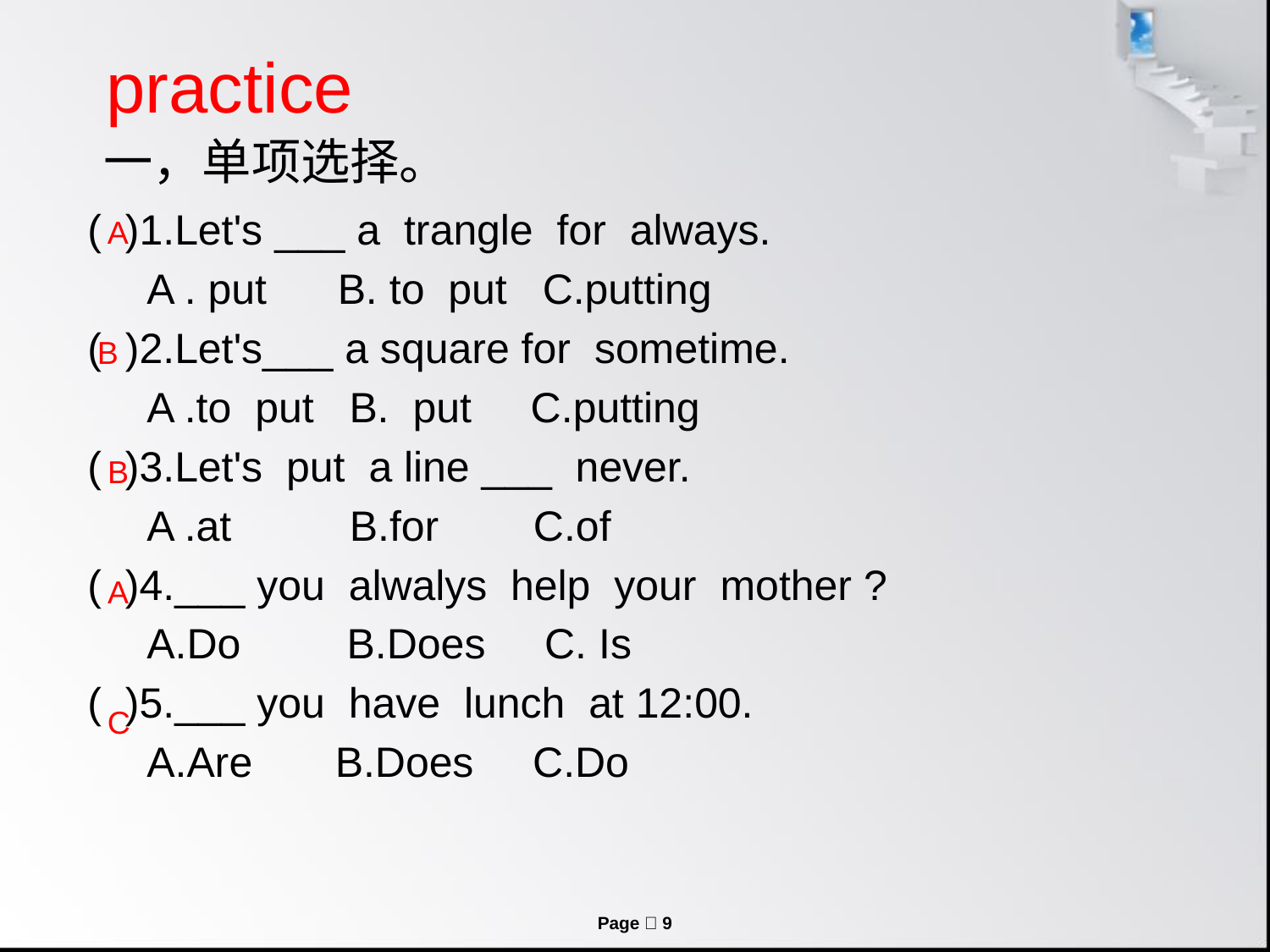

# practice 一，单项选择。
(  )1.Let's ___ a  trangle  for  always.
     A . put      B. to  put   C.putting
(  )2.Let's___ a square for  sometime.
     A .to  put   B.  put     C.putting
(  )3.Let's  put  a line ___  never.
     A .at          B.for        C.of
(  )4.___ you  alwalys  help  your  mother ?
     A.Do         B.Does     C. Is
(  )5.___ you  have  lunch  at 12:00.
     A.Are       B.Does     C.Do

A
B
B
A
C